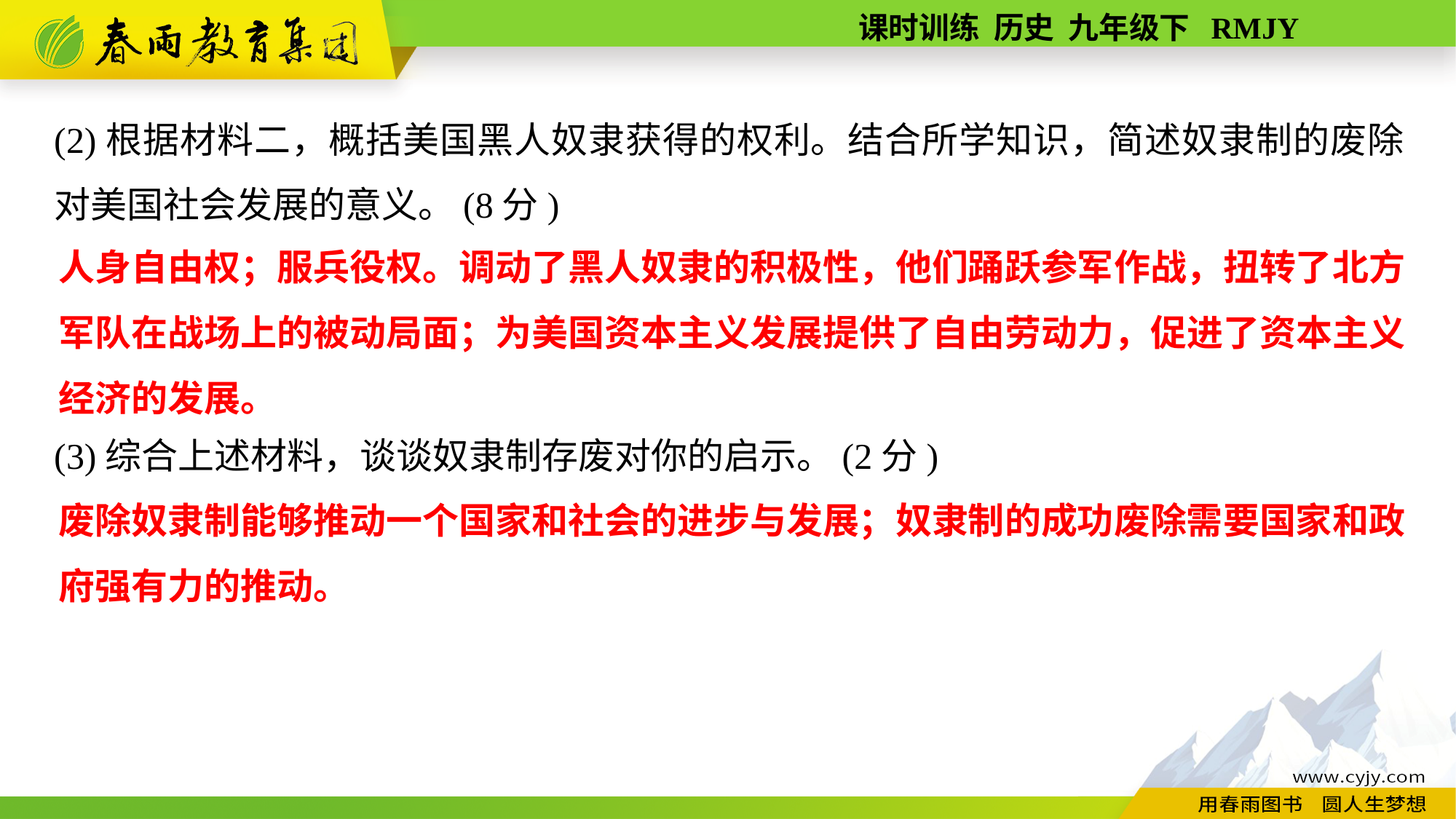

(2)根据材料二，概括美国黑人奴隶获得的权利。结合所学知识，简述奴隶制的废除对美国社会发展的意义。(8分)

(3)综合上述材料，谈谈奴隶制存废对你的启示。(2分)
人身自由权；服兵役权。调动了黑人奴隶的积极性，他们踊跃参军作战，扭转了北方军队在战场上的被动局面；为美国资本主义发展提供了自由劳动力，促进了资本主义经济的发展。
废除奴隶制能够推动一个国家和社会的进步与发展；奴隶制的成功废除需要国家和政府强有力的推动。